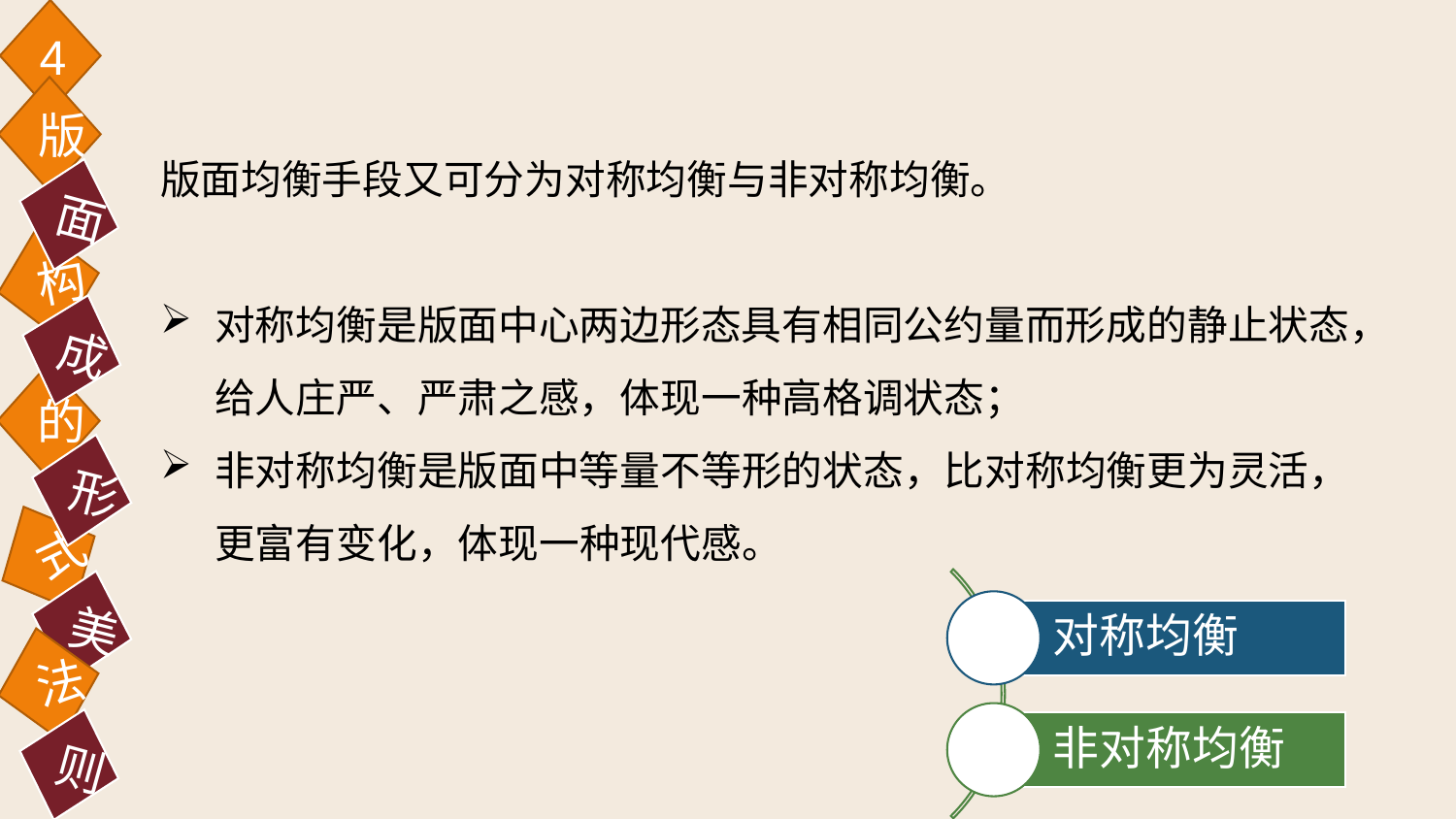

4
版
版面均衡手段又可分为对称均衡与非对称均衡。

对称均衡是版面中心两边形态具有相同公约量而形成的静止状态，给人庄严、严肃之感，体现一种高格调状态；
非对称均衡是版面中等量不等形的状态，比对称均衡更为灵活，更富有变化，体现一种现代感。
面
构
成
的
形
式
对称均衡
非对称均衡
美
法
则